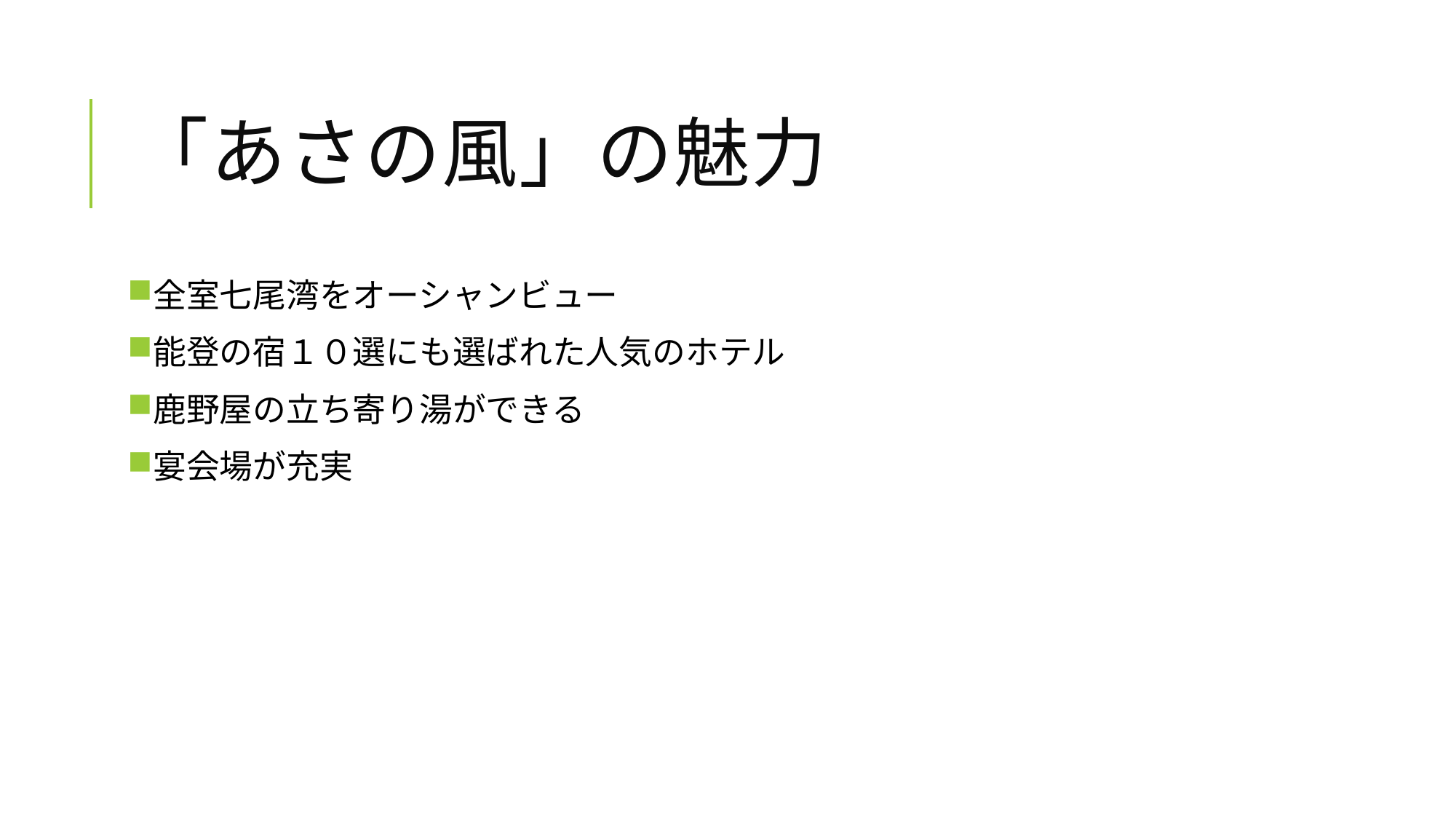

# 「あさの風」の魅力
全室七尾湾をオーシャンビュー
能登の宿１０選にも選ばれた人気のホテル
鹿野屋の立ち寄り湯ができる
宴会場が充実